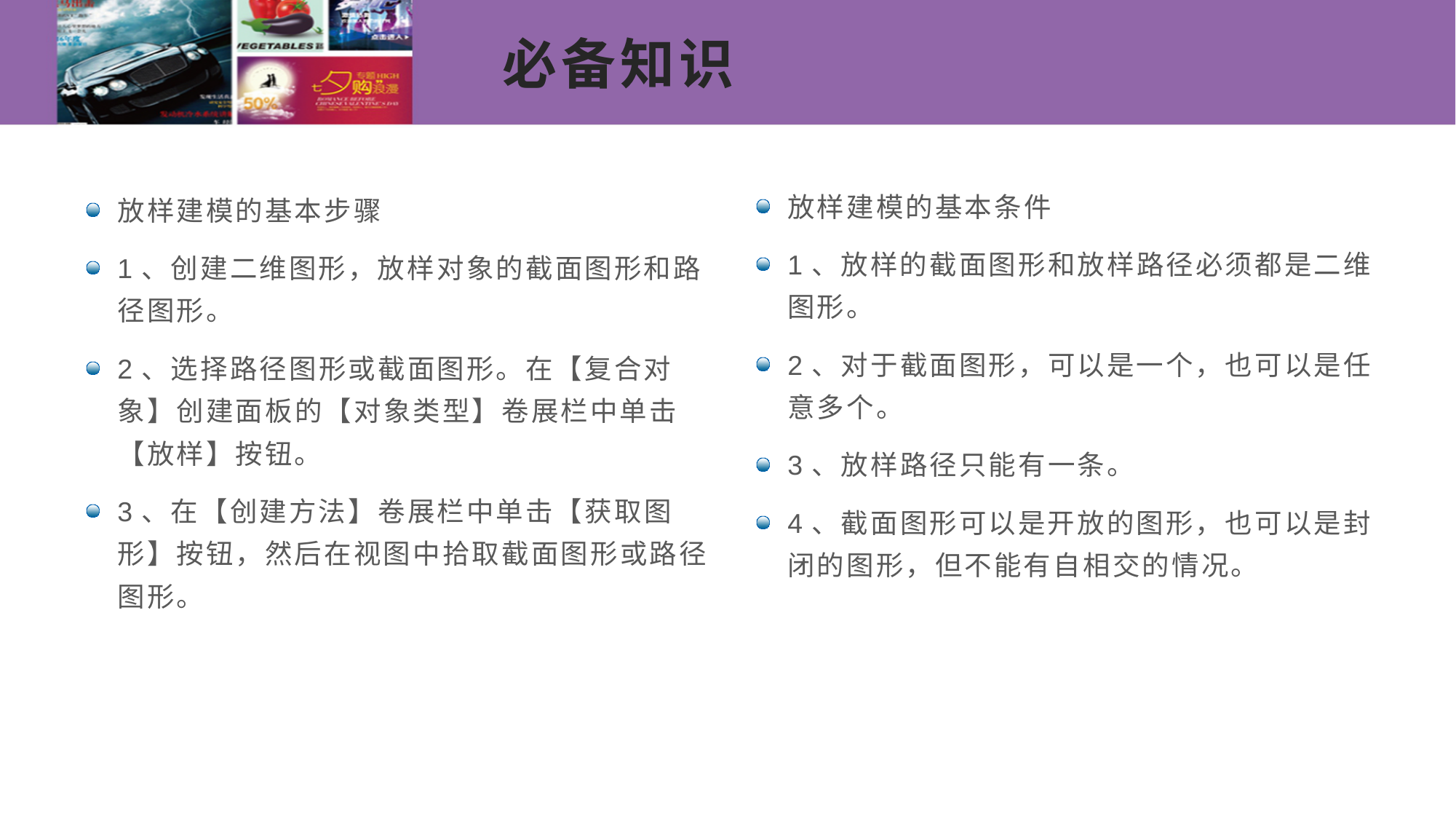

# 必备知识
放样建模的基本条件
1、放样的截面图形和放样路径必须都是二维图形。
2、对于截面图形，可以是一个，也可以是任意多个。
3、放样路径只能有一条。
4、截面图形可以是开放的图形，也可以是封闭的图形，但不能有自相交的情况。
放样建模的基本步骤
1、创建二维图形，放样对象的截面图形和路径图形。
2、选择路径图形或截面图形。在【复合对象】创建面板的【对象类型】卷展栏中单击【放样】按钮。
3、在【创建方法】卷展栏中单击【获取图形】按钮，然后在视图中拾取截面图形或路径图形。